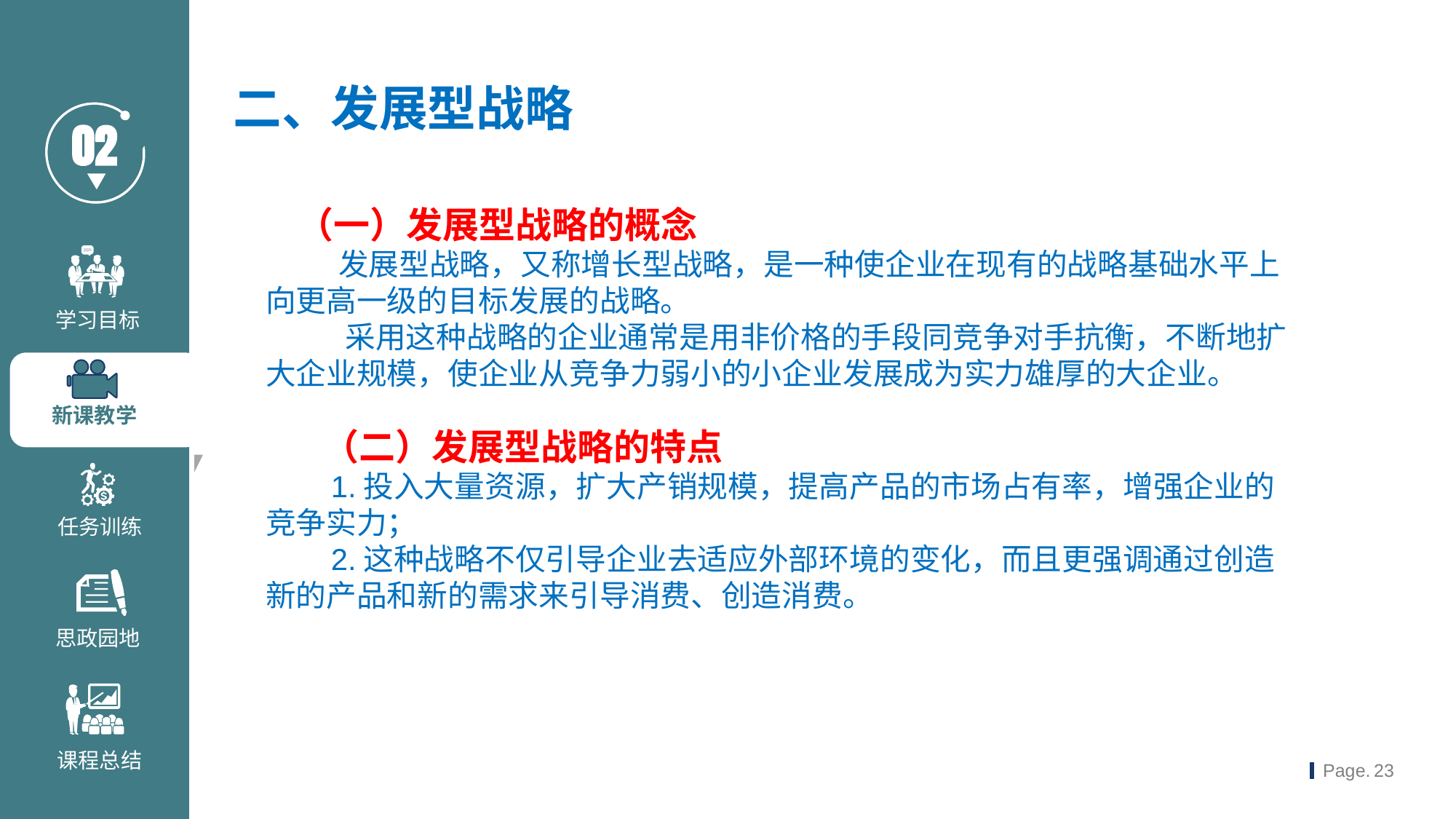

二、发展型战略
（一）发展型战略的概念
     发展型战略，又称增长型战略，是一种使企业在现有的战略基础水平上向更高一级的目标发展的战略。
      采用这种战略的企业通常是用非价格的手段同竞争对手抗衡，不断地扩大企业规模，使企业从竞争力弱小的小企业发展成为实力雄厚的大企业。

  （二）发展型战略的特点
    1.投入大量资源，扩大产销规模，提高产品的市场占有率，增强企业的竞争实力；
    2.这种战略不仅引导企业去适应外部环境的变化，而且更强调通过创造新的产品和新的需求来引导消费、创造消费。